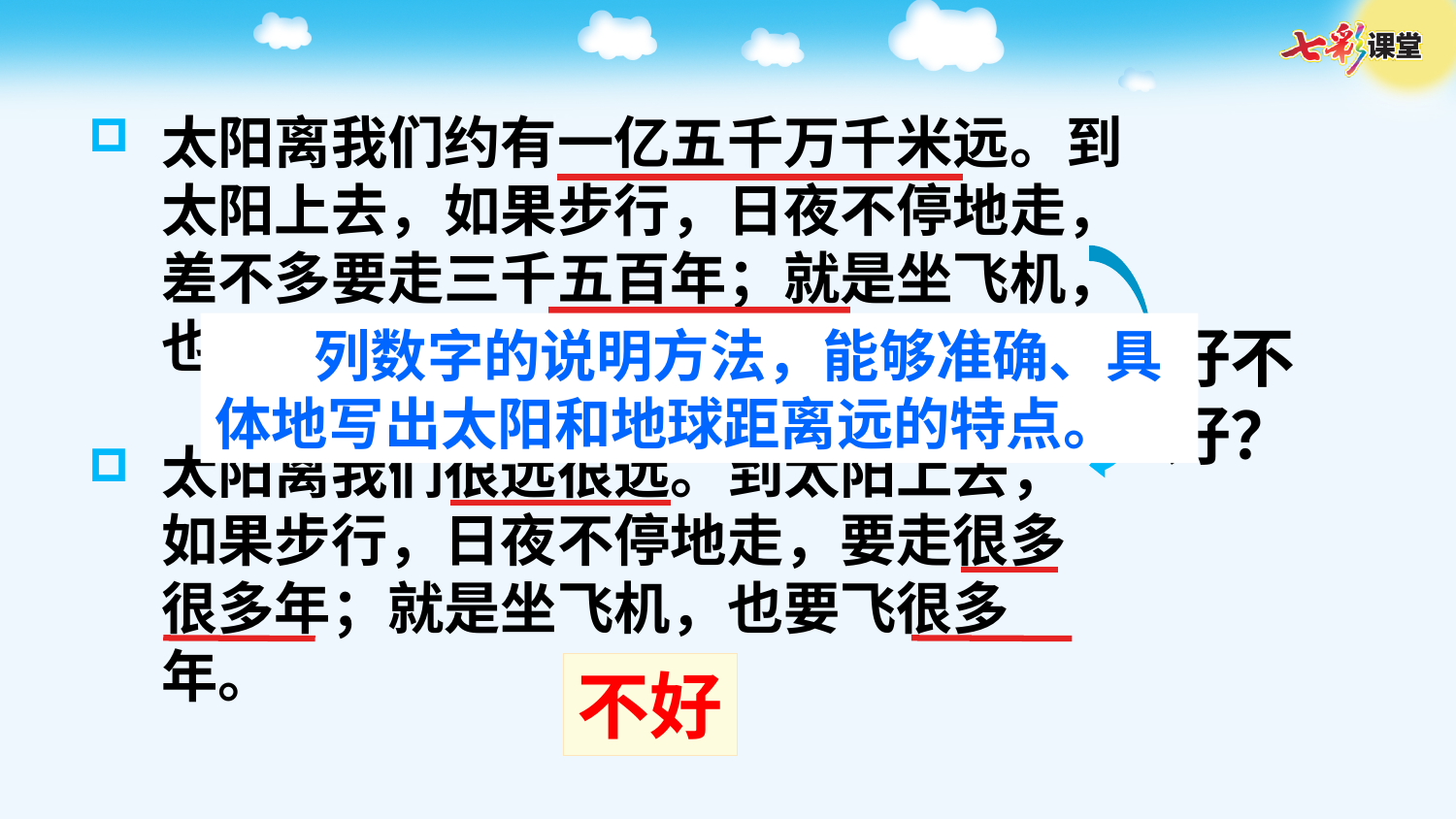

太阳离我们约有一亿五千万千米远。到太阳上去，如果步行，日夜不停地走，差不多要走三千五百年；就是坐飞机，也要飞二十几年。

好不好？
列数字的说明方法，能够准确、具体地写出太阳和地球距离远的特点。
太阳离我们很远很远。到太阳上去，如果步行，日夜不停地走，要走很多很多年；就是坐飞机，也要飞很多年。
不好